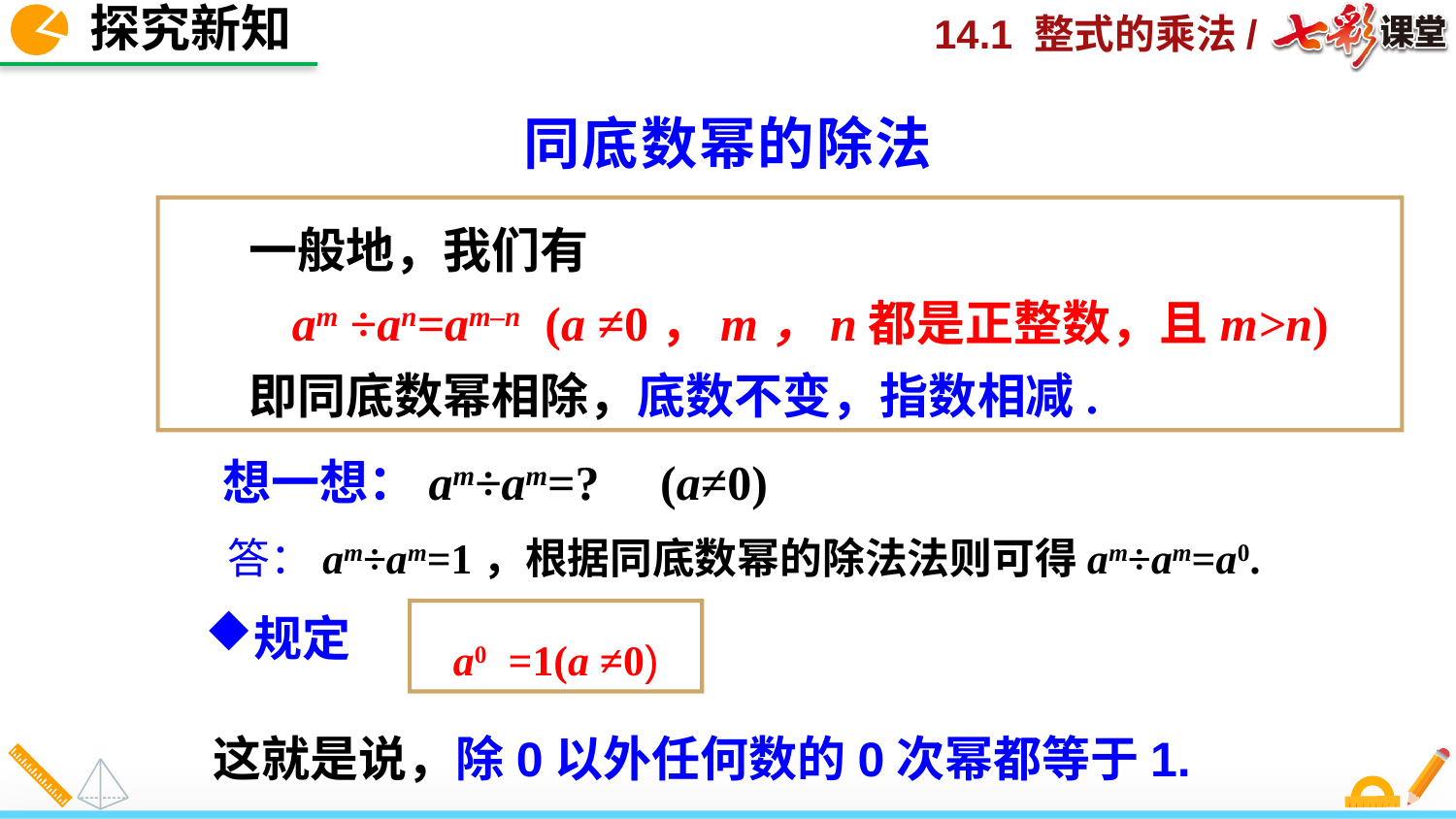

探究新知

同底数幂的除法
      一般地，我们有
     am ÷an=am–n  (a ≠0，m，n都是正整数，且m>n)
      即同底数幂相除，底数不变，指数相减.
想一想：am÷am=?     (a≠0)
答：am÷am=1，根据同底数幂的除法法则可得am÷am=a0.
规定
a0  =1(a ≠0)
这就是说，除0以外任何数的0次幂都等于1.